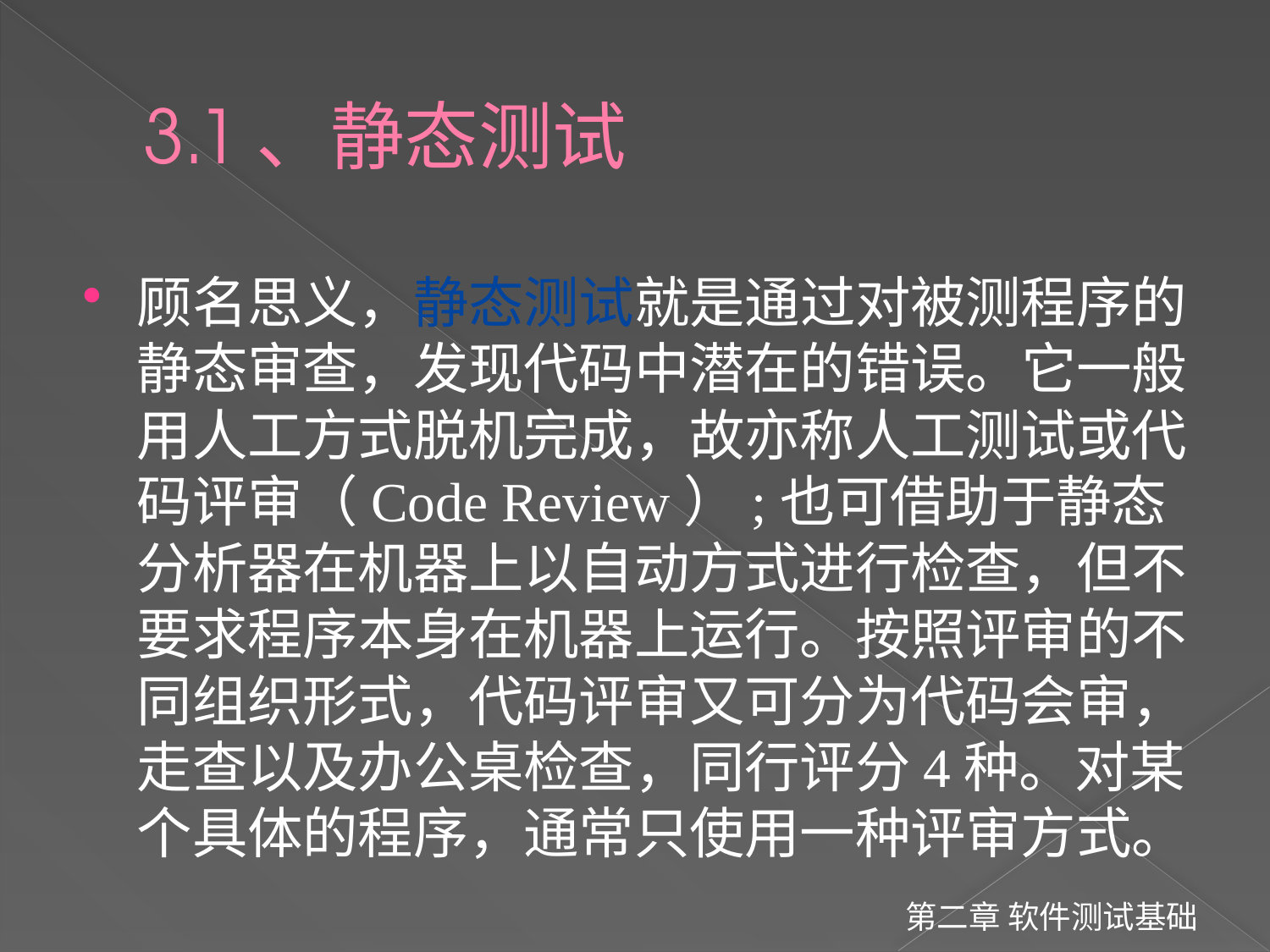

# 3.1、静态测试
顾名思义，静态测试就是通过对被测程序的静态审查，发现代码中潜在的错误。它一般用人工方式脱机完成，故亦称人工测试或代码评审（Code Review）;也可借助于静态分析器在机器上以自动方式进行检查，但不要求程序本身在机器上运行。按照评审的不同组织形式，代码评审又可分为代码会审，走查以及办公桌检查，同行评分4种。对某个具体的程序，通常只使用一种评审方式。